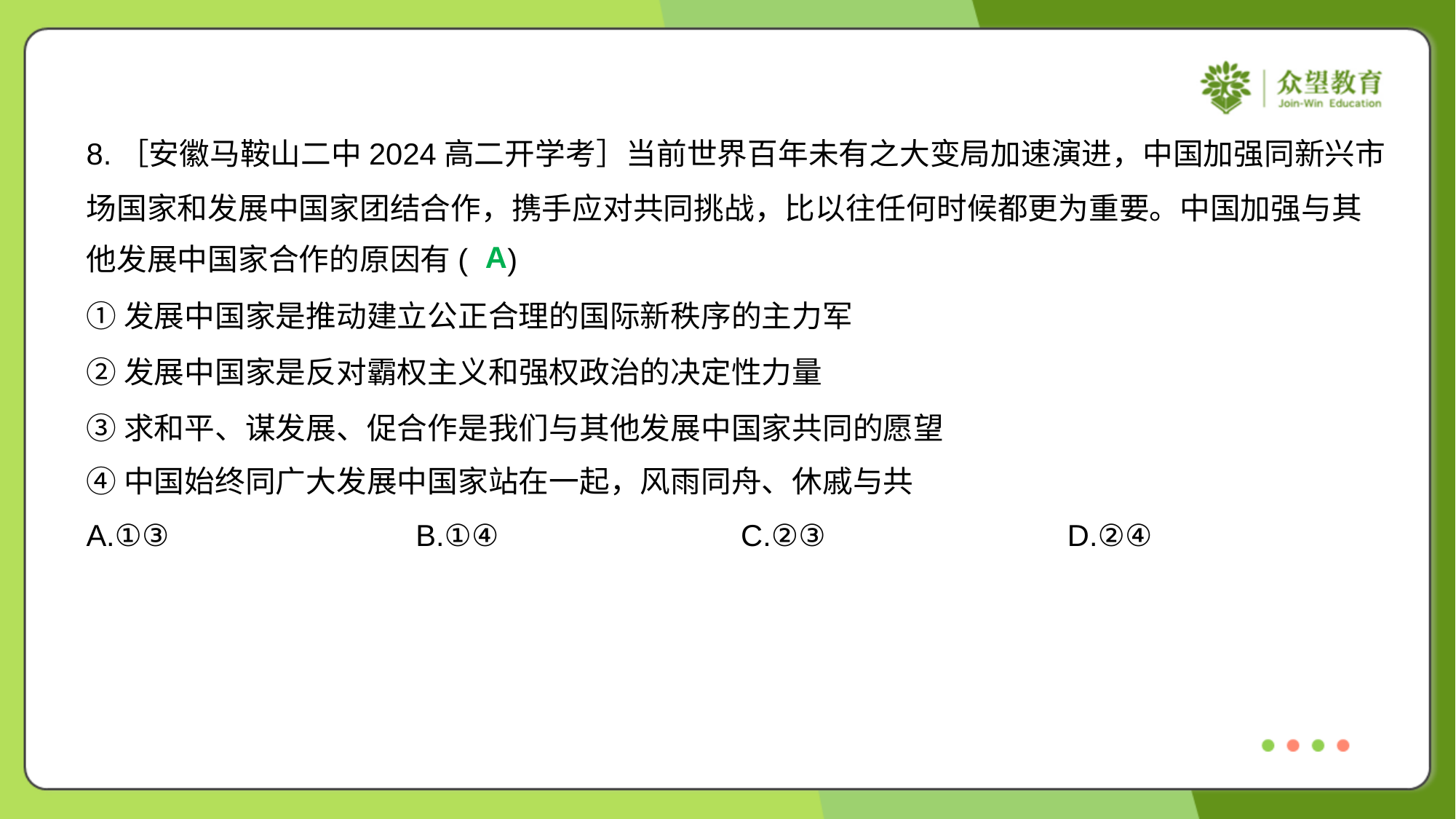

8.［安徽马鞍山二中2024高二开学考］当前世界百年未有之大变局加速演进，中国加强同新兴市
场国家和发展中国家团结合作，携手应对共同挑战，比以往任何时候都更为重要。中国加强与其
他发展中国家合作的原因有(     )
A
①发展中国家是推动建立公正合理的国际新秩序的主力军
②发展中国家是反对霸权主义和强权政治的决定性力量
③求和平、谋发展、促合作是我们与其他发展中国家共同的愿望
④中国始终同广大发展中国家站在一起，风雨同舟、休戚与共
A.①③	B.①④	C.②③	D.②④